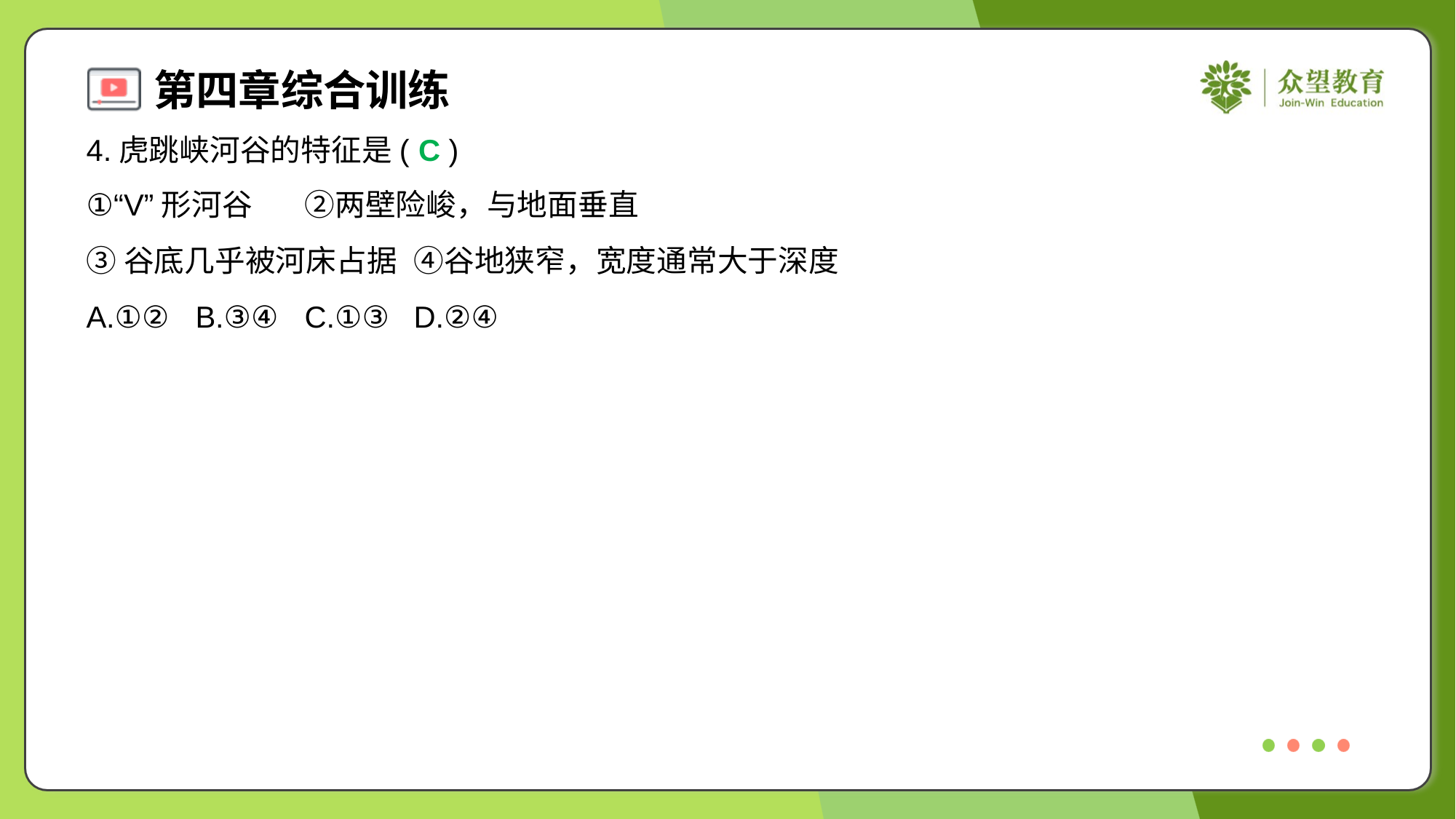

4.虎跳峡河谷的特征是(     )
C
①“V”形河谷	②两壁险峻，与地面垂直
③谷底几乎被河床占据	④谷地狭窄，宽度通常大于深度
A.①②	B.③④	C.①③	D.②④